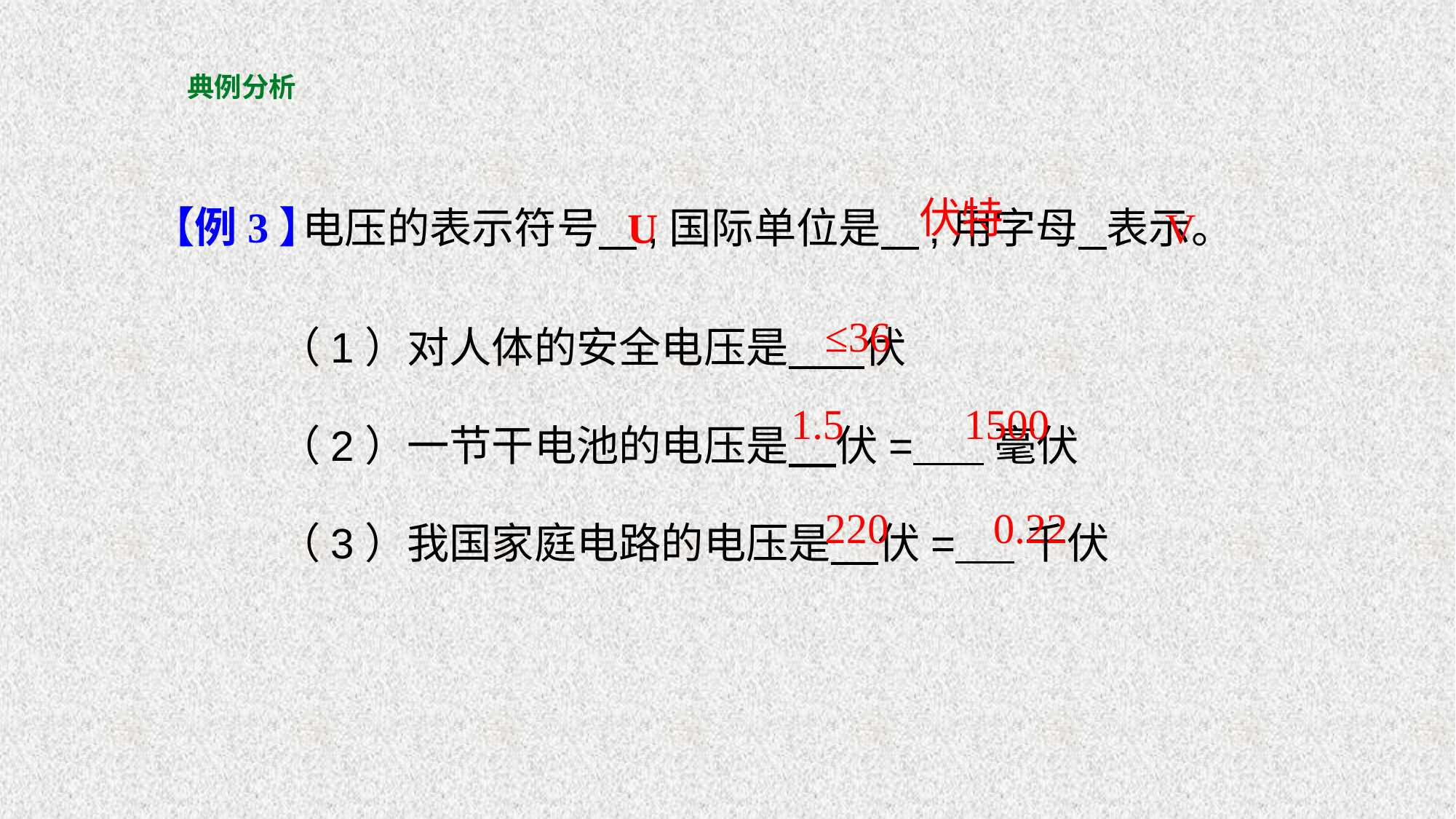

# 典例分析
伏特
【例3】
电压的表示符号    ,国际单位是    ,用字母   表示。
U
V
≤36
 （1）对人体的安全电压是        伏
 （2）一节干电池的电压是     伏=      毫伏
 （3）我国家庭电路的电压是     伏=     千伏
1.5
1500
0.22
220